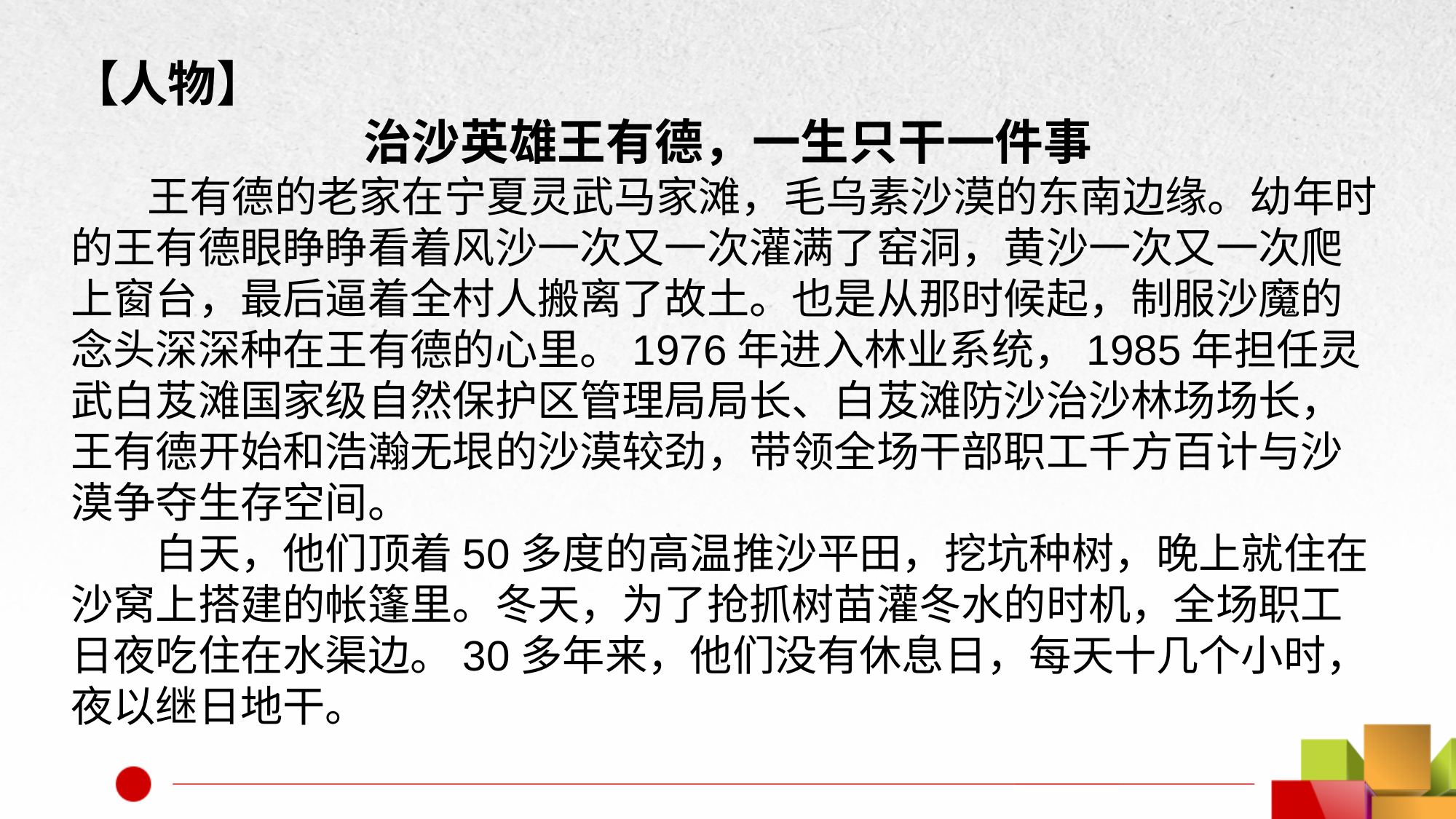

【人物】
治沙英雄王有德，一生只干一件事
       王有德的老家在宁夏灵武马家滩，毛乌素沙漠的东南边缘。幼年时的王有德眼睁睁看着风沙一次又一次灌满了窑洞，黄沙一次又一次爬上窗台，最后逼着全村人搬离了故土。也是从那时候起，制服沙魔的念头深深种在王有德的心里。1976年进入林业系统，1985年担任灵武白芨滩国家级自然保护区管理局局长、白芨滩防沙治沙林场场长，王有德开始和浩瀚无垠的沙漠较劲，带领全场干部职工千方百计与沙漠争夺生存空间。
　　白天，他们顶着50多度的高温推沙平田，挖坑种树，晚上就住在沙窝上搭建的帐篷里。冬天，为了抢抓树苗灌冬水的时机，全场职工日夜吃住在水渠边。30多年来，他们没有休息日，每天十几个小时，夜以继日地干。